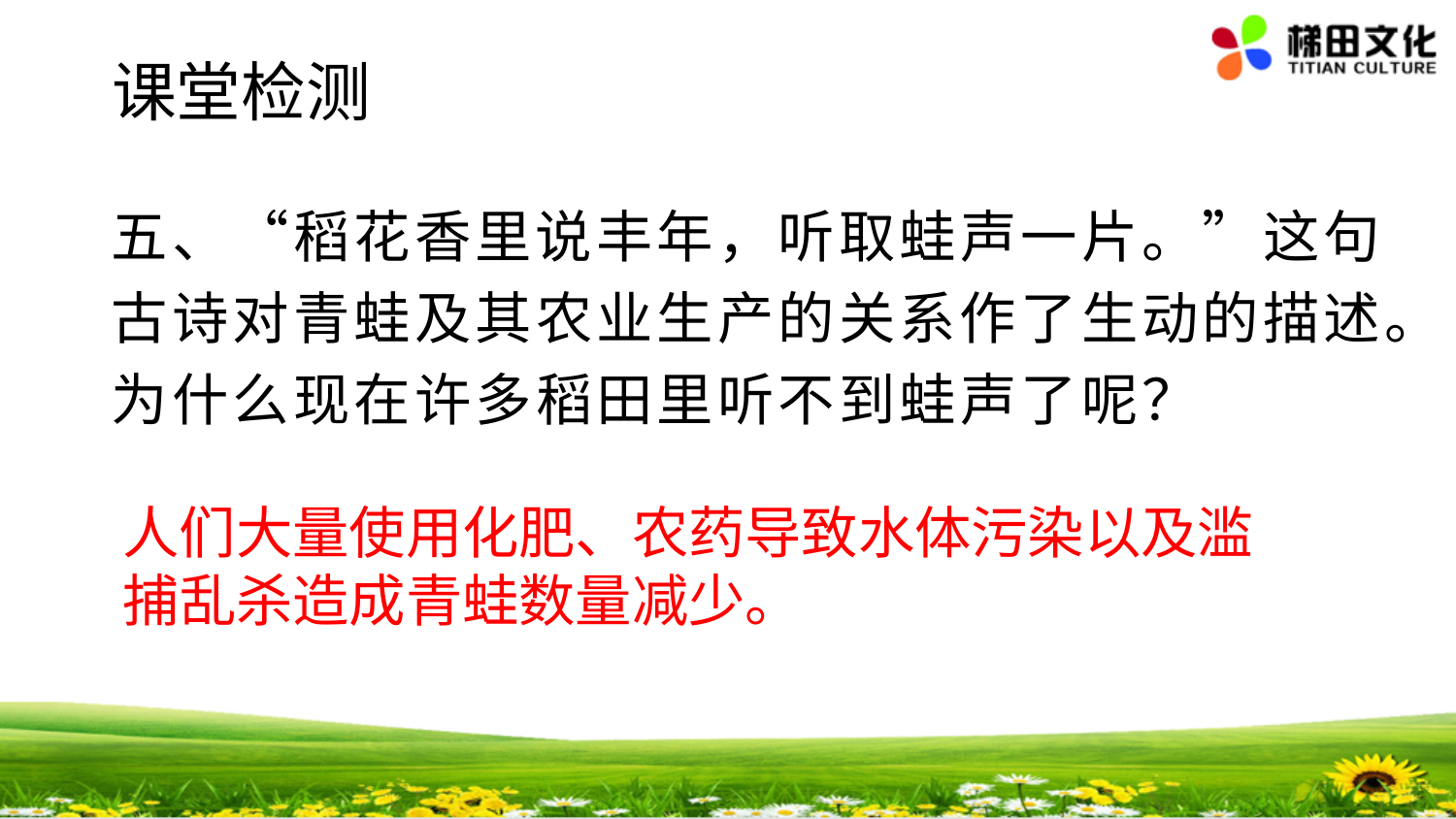

课堂检测
五、“稻花香里说丰年，听取蛙声一片。”这句古诗对青蛙及其农业生产的关系作了生动的描述。为什么现在许多稻田里听不到蛙声了呢？
人们大量使用化肥、农药导致水体污染以及滥捕乱杀造成青蛙数量减少。